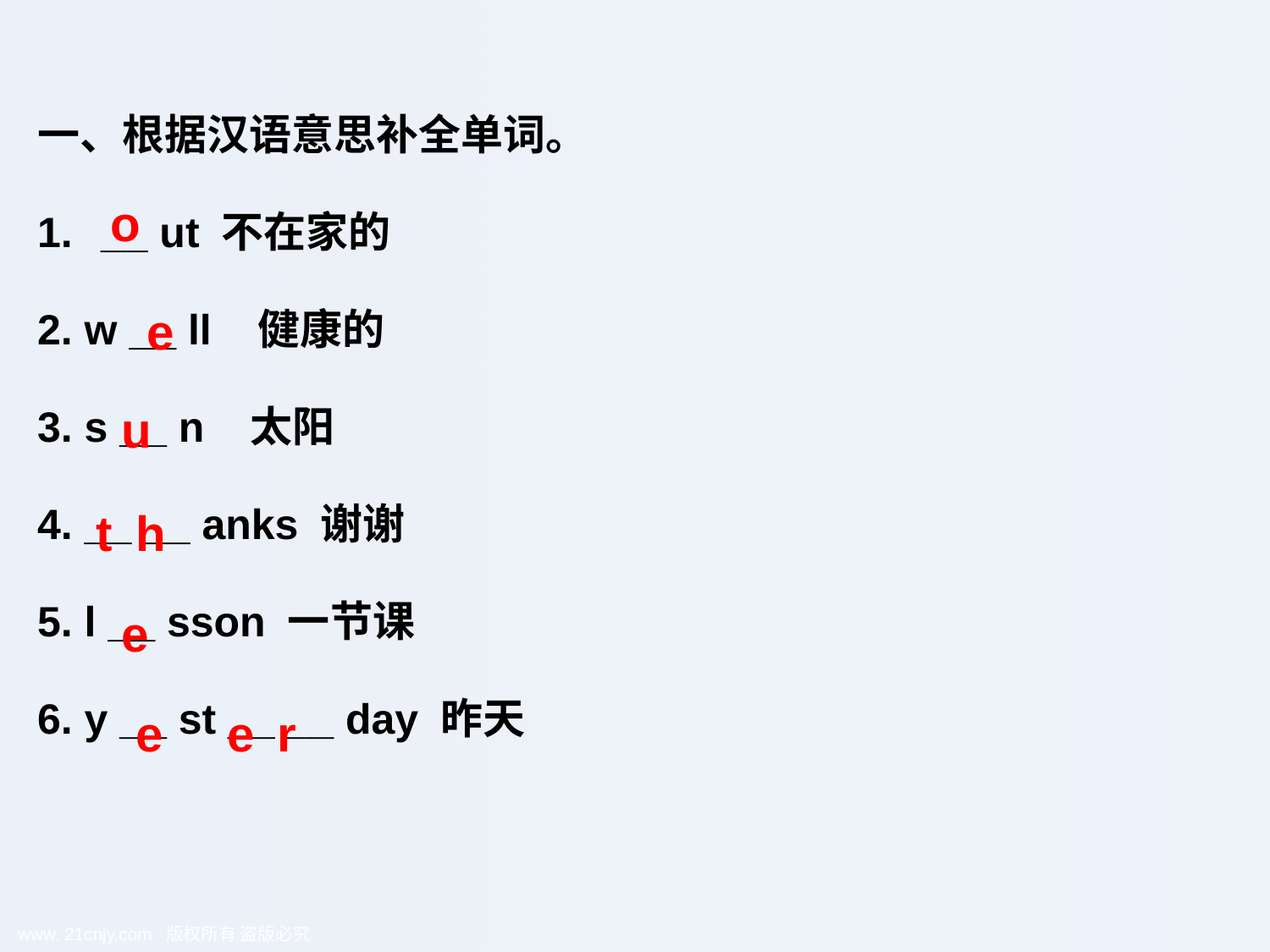

一、根据汉语意思补全单词。
__ ut 不在家的
2. w __ ll   健康的
3. s __ n   太阳
4. __ __ anks 谢谢
5. l __ sson 一节课
6. y __ st __ __ day 昨天
o
e
u
t
h
e
e
e
r